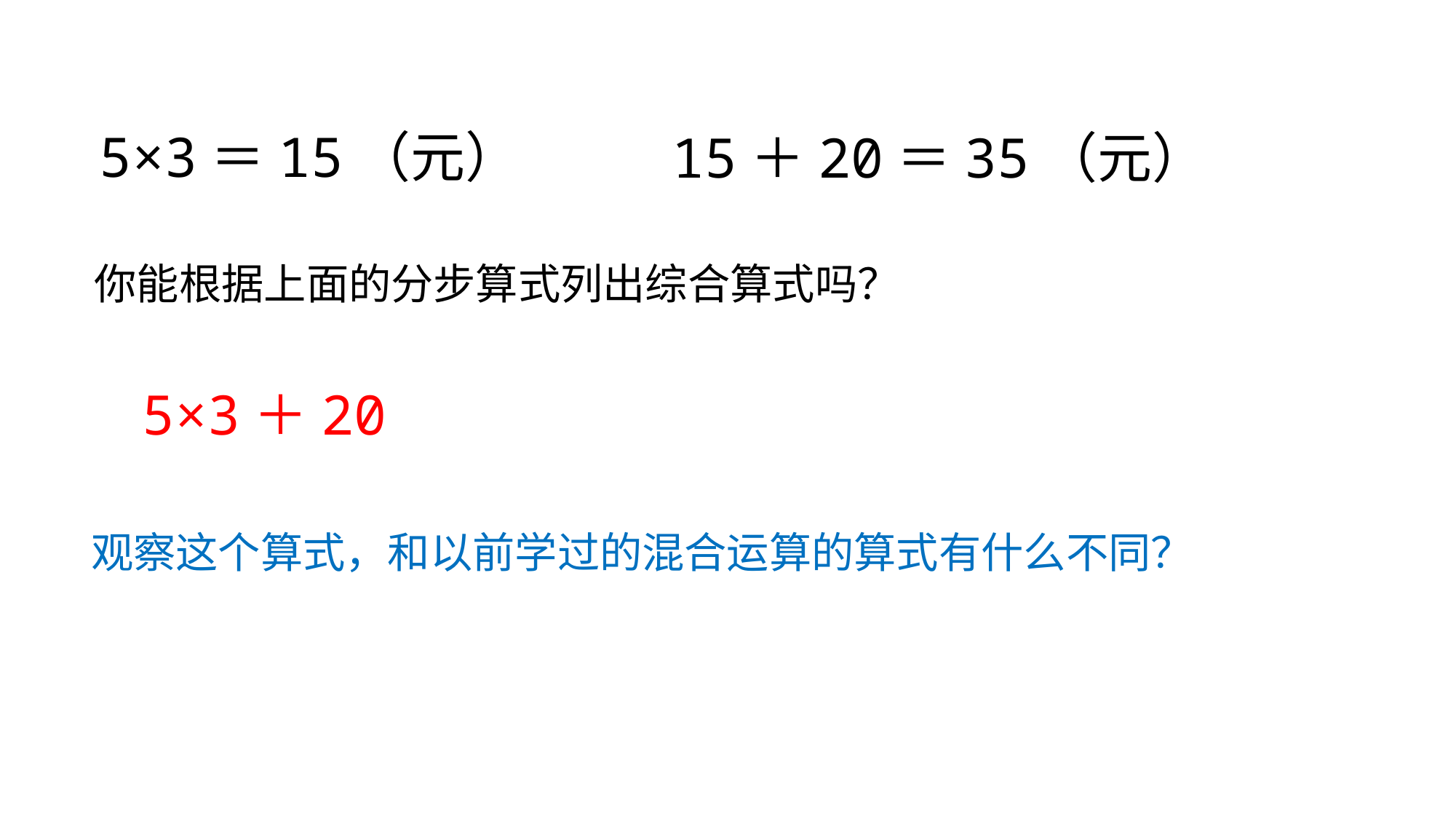

5×3＝15（元）
15＋20＝35（元）
你能根据上面的分步算式列出综合算式吗？
5×3＋20
观察这个算式，和以前学过的混合运算的算式有什么不同？